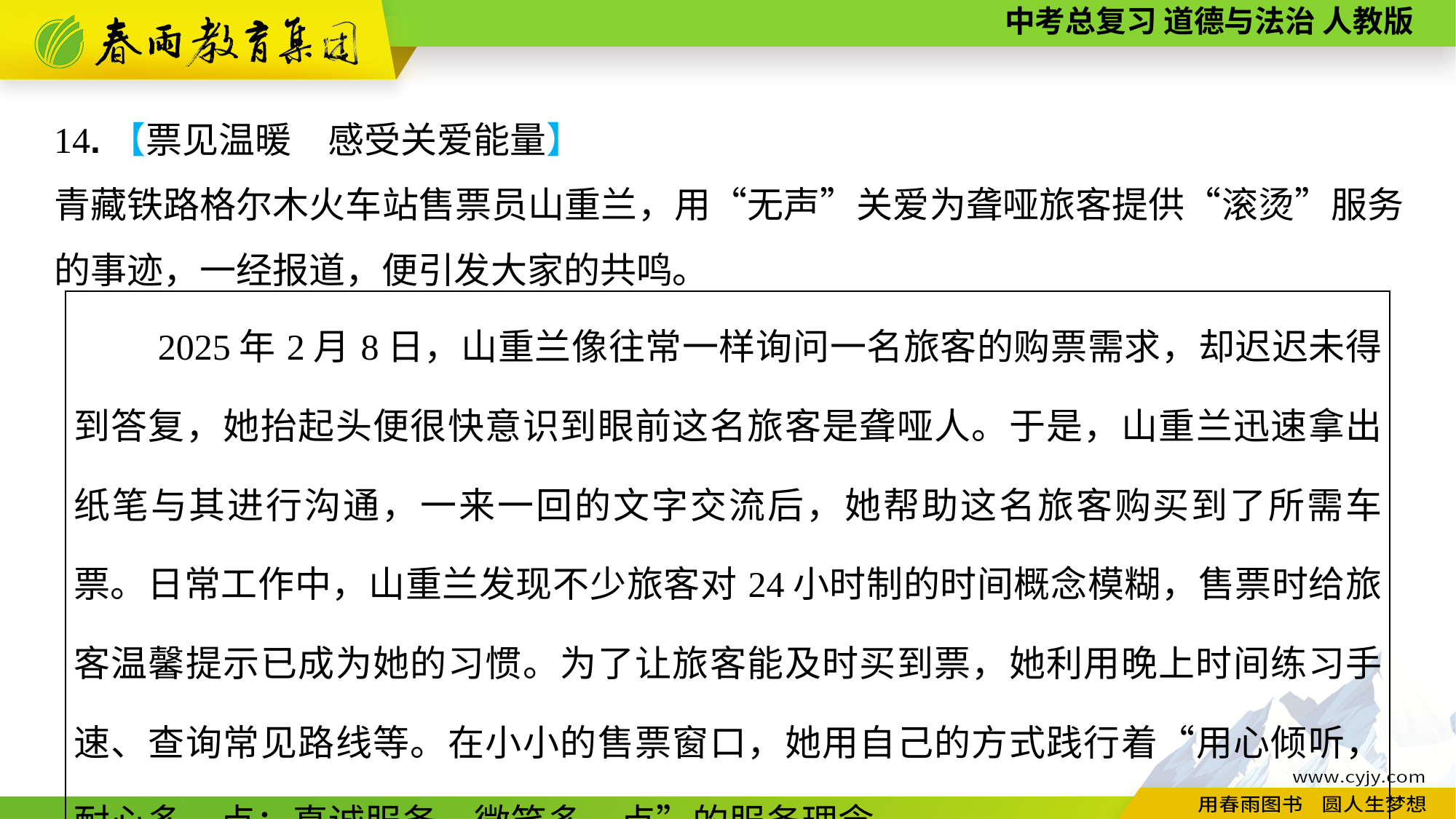

14.【票见温暖　感受关爱能量】
青藏铁路格尔木火车站售票员山重兰，用“无声”关爱为聋哑旅客提供“滚烫”服务的事迹，一经报道，便引发大家的共鸣。
| 2025年2月8日，山重兰像往常一样询问一名旅客的购票需求，却迟迟未得到答复，她抬起头便很快意识到眼前这名旅客是聋哑人。于是，山重兰迅速拿出纸笔与其进行沟通，一来一回的文字交流后，她帮助这名旅客购买到了所需车票。日常工作中，山重兰发现不少旅客对24小时制的时间概念模糊，售票时给旅客温馨提示已成为她的习惯。为了让旅客能及时买到票，她利用晚上时间练习手速、查询常见路线等。在小小的售票窗口，她用自己的方式践行着“用心倾听，耐心多一点；真诚服务，微笑多一点”的服务理念。 |
| --- |